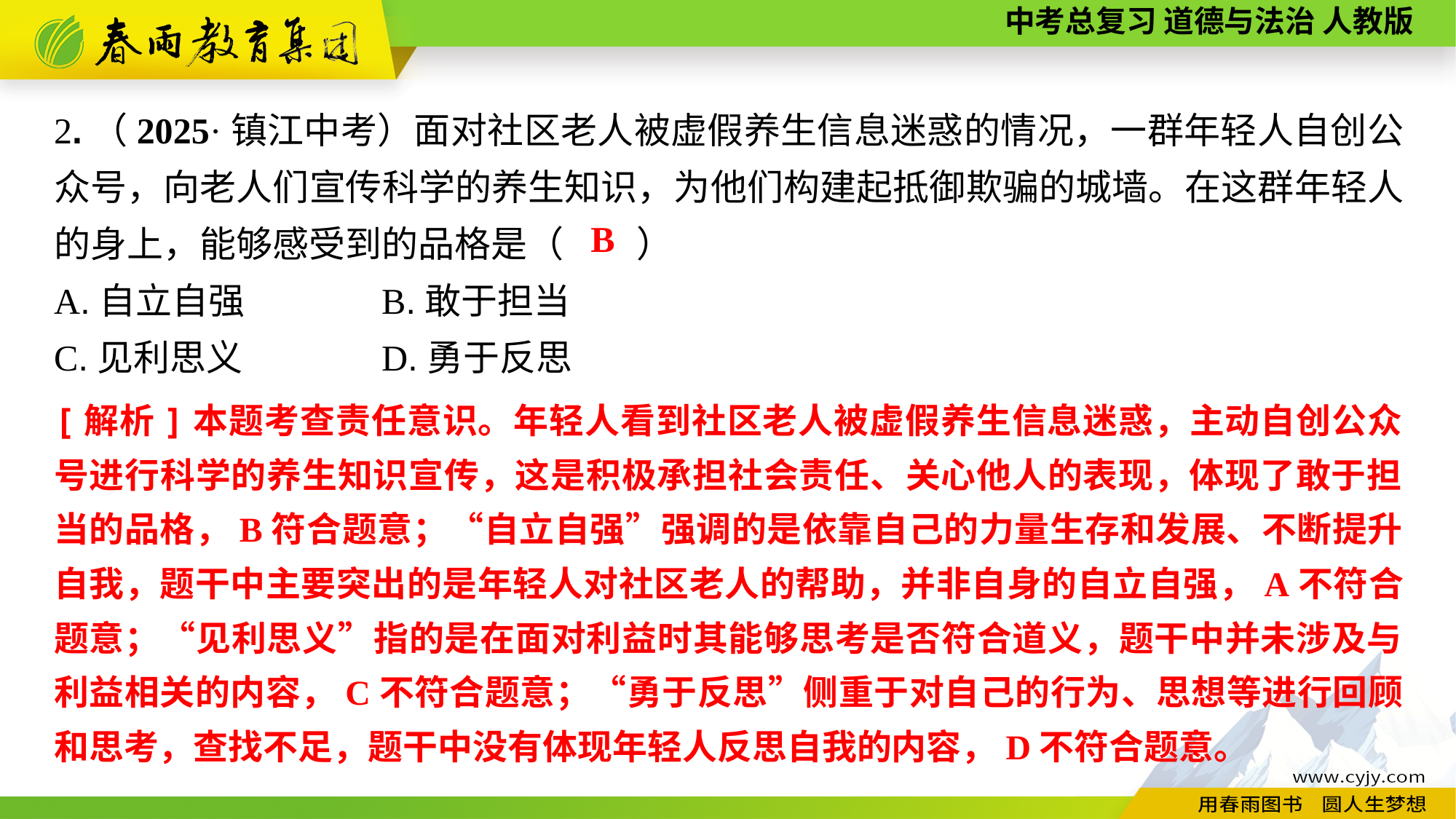

2.（2025·镇江中考）面对社区老人被虚假养生信息迷惑的情况，一群年轻人自创公众号，向老人们宣传科学的养生知识，为他们构建起抵御欺骗的城墙。在这群年轻人的身上，能够感受到的品格是（　　）
A.自立自强		B.敢于担当
C.见利思义		D.勇于反思
B
[解析]本题考查责任意识。年轻人看到社区老人被虚假养生信息迷惑，主动自创公众号进行科学的养生知识宣传，这是积极承担社会责任、关心他人的表现，体现了敢于担当的品格，B符合题意；“自立自强”强调的是依靠自己的力量生存和发展、不断提升自我，题干中主要突出的是年轻人对社区老人的帮助，并非自身的自立自强，A不符合题意；“见利思义”指的是在面对利益时其能够思考是否符合道义，题干中并未涉及与利益相关的内容，C不符合题意；“勇于反思”侧重于对自己的行为、思想等进行回顾和思考，查找不足，题干中没有体现年轻人反思自我的内容，D不符合题意。